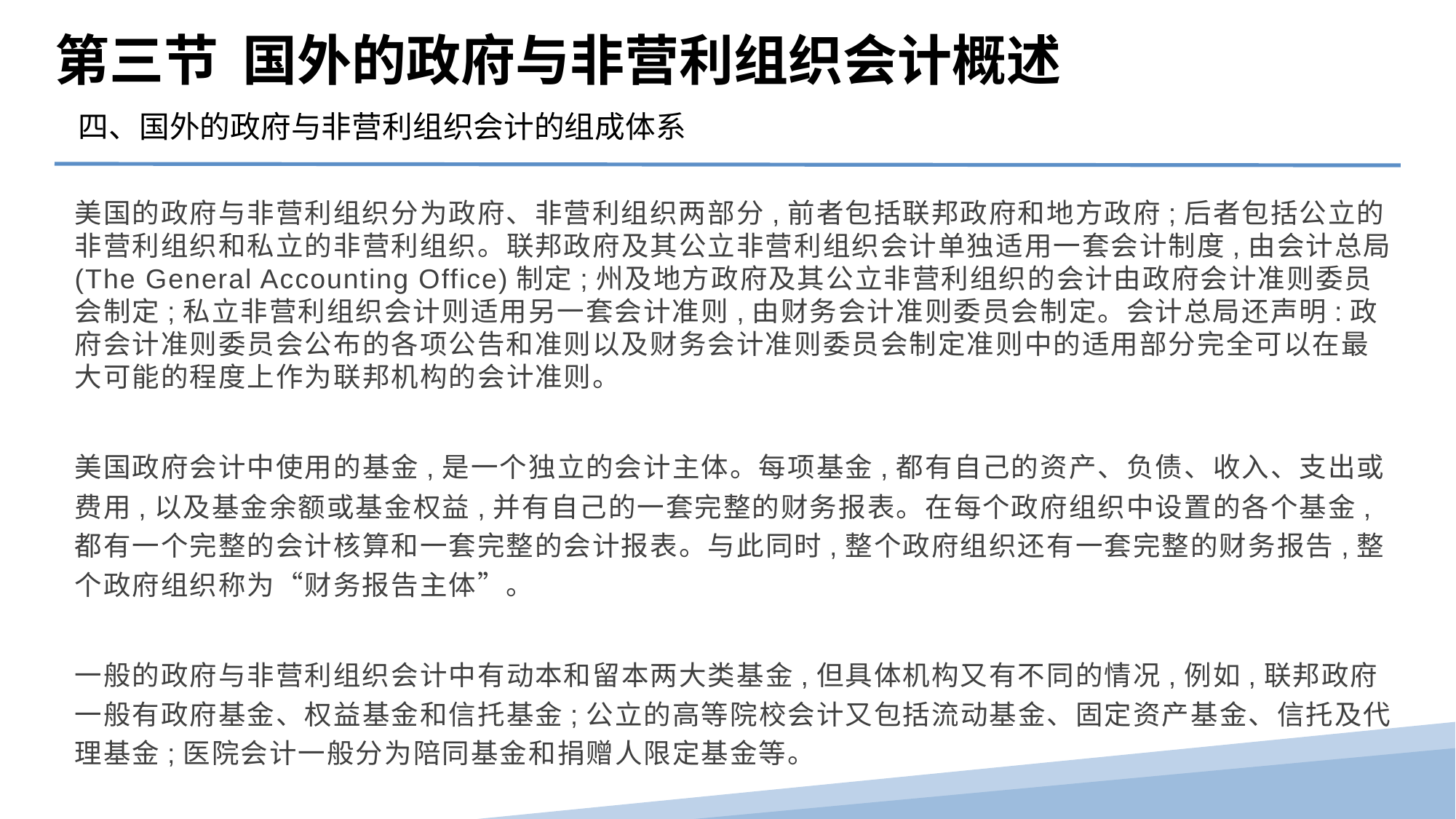

第三节  国外的政府与非营利组织会计概述
四、国外的政府与非营利组织会计的组成体系
美国的政府与非营利组织分为政府、非营利组织两部分,前者包括联邦政府和地方政府;后者包括公立的非营利组织和私立的非营利组织。联邦政府及其公立非营利组织会计单独适用一套会计制度,由会计总局(The General Accounting Office)制定;州及地方政府及其公立非营利组织的会计由政府会计准则委员会制定;私立非营利组织会计则适用另一套会计准则,由财务会计准则委员会制定。会计总局还声明:政府会计准则委员会公布的各项公告和准则以及财务会计准则委员会制定准则中的适用部分完全可以在最大可能的程度上作为联邦机构的会计准则。

美国政府会计中使用的基金,是一个独立的会计主体。每项基金,都有自己的资产、负债、收入、支出或费用,以及基金余额或基金权益,并有自己的一套完整的财务报表。在每个政府组织中设置的各个基金,都有一个完整的会计核算和一套完整的会计报表。与此同时,整个政府组织还有一套完整的财务报告,整个政府组织称为“财务报告主体”。

一般的政府与非营利组织会计中有动本和留本两大类基金,但具体机构又有不同的情况,例如,联邦政府一般有政府基金、权益基金和信托基金;公立的高等院校会计又包括流动基金、固定资产基金、信托及代理基金;医院会计一般分为陪同基金和捐赠人限定基金等。